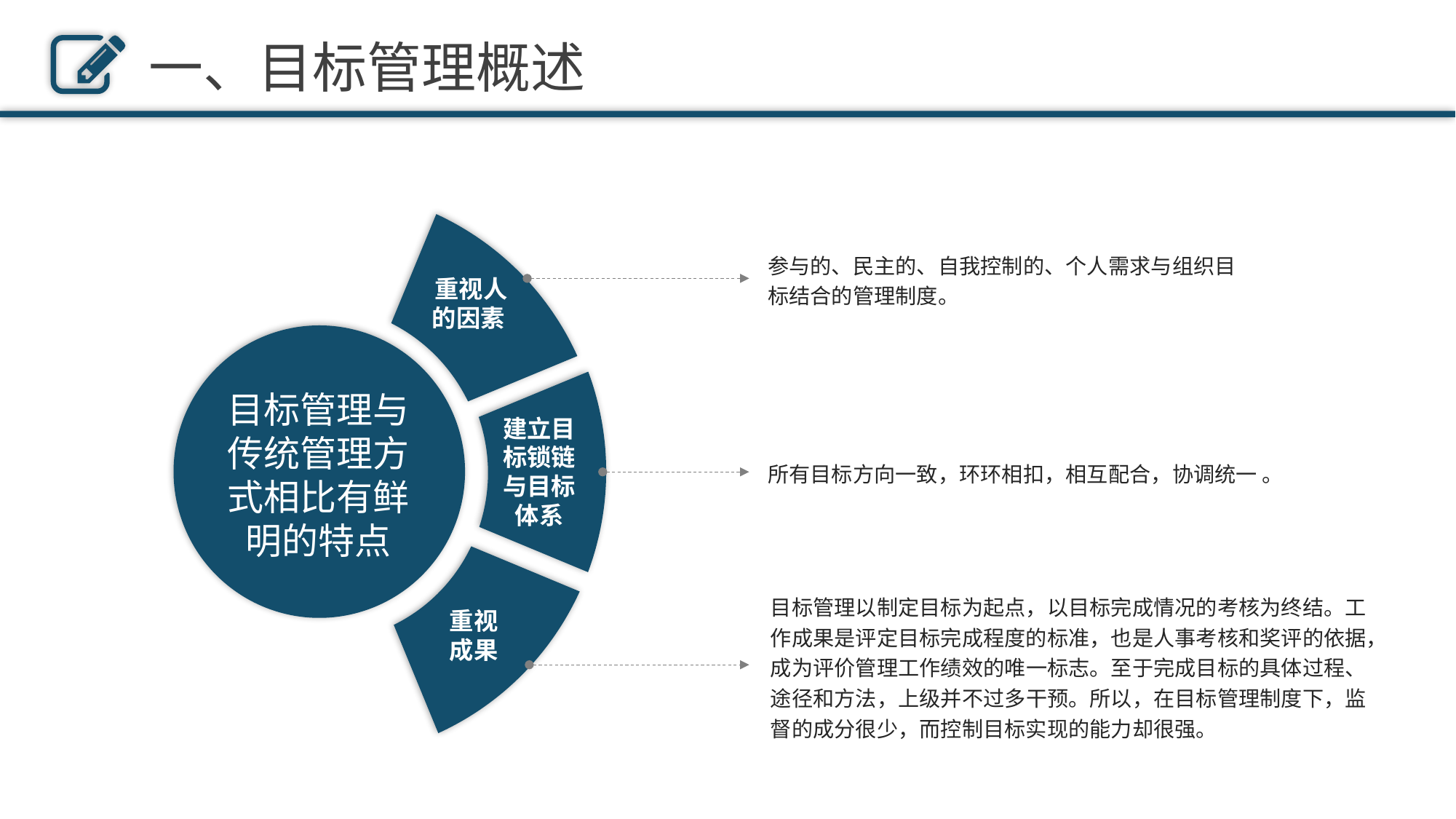

一、目标管理概述

参与的、民主的、自我控制的、个人需求与组织目标结合的管理制度。
重视人的因素

目标管理与传统管理方式相比有鲜明的特点
建立目标锁链与目标体系
所有目标方向一致，环环相扣，相互配合，协调统一 。

目标管理以制定目标为起点，以目标完成情况的考核为终结。工作成果是评定目标完成程度的标准，也是人事考核和奖评的依据，成为评价管理工作绩效的唯一标志。至于完成目标的具体过程、途径和方法，上级并不过多干预。所以，在目标管理制度下，监督的成分很少，而控制目标实现的能力却很强。
重视成果